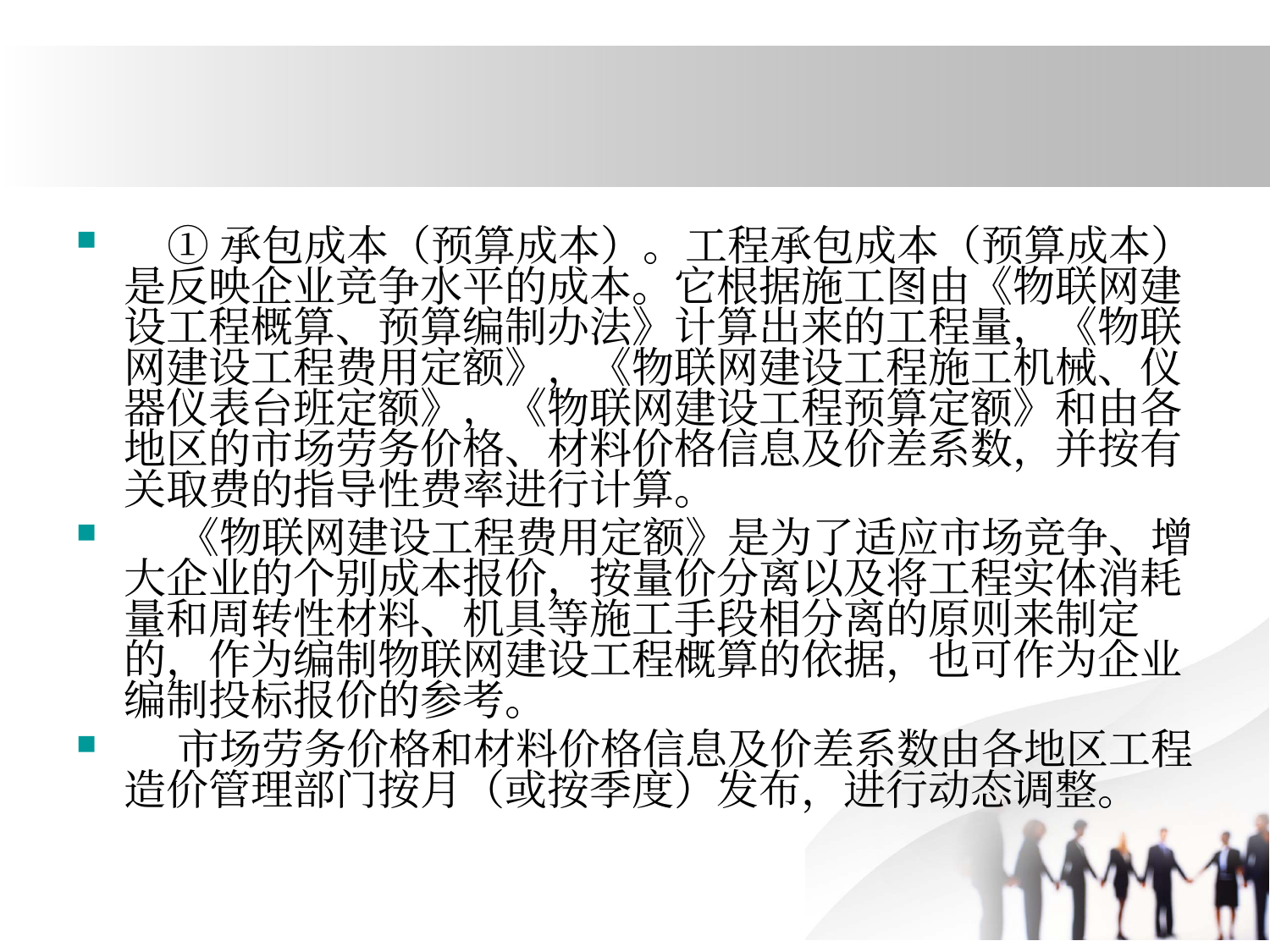

#
    ①承包成本（预算成本）。工程承包成本（预算成本）是反映企业竞争水平的成本。它根据施工图由《物联网建设工程概算、预算编制办法》计算出来的工程量，《物联网建设工程费用定额》，《物联网建设工程施工机械、仪器仪表台班定额》，《物联网建设工程预算定额》和由各地区的市场劳务价格、材料价格信息及价差系数，并按有关取费的指导性费率进行计算。
    《物联网建设工程费用定额》是为了适应市场竞争、增大企业的个别成本报价，按量价分离以及将工程实体消耗量和周转性材料、机具等施工手段相分离的原则来制定的，作为编制物联网建设工程概算的依据，也可作为企业编制投标报价的参考。
    市场劳务价格和材料价格信息及价差系数由各地区工程造价管理部门按月（或按季度）发布，进行动态调整。